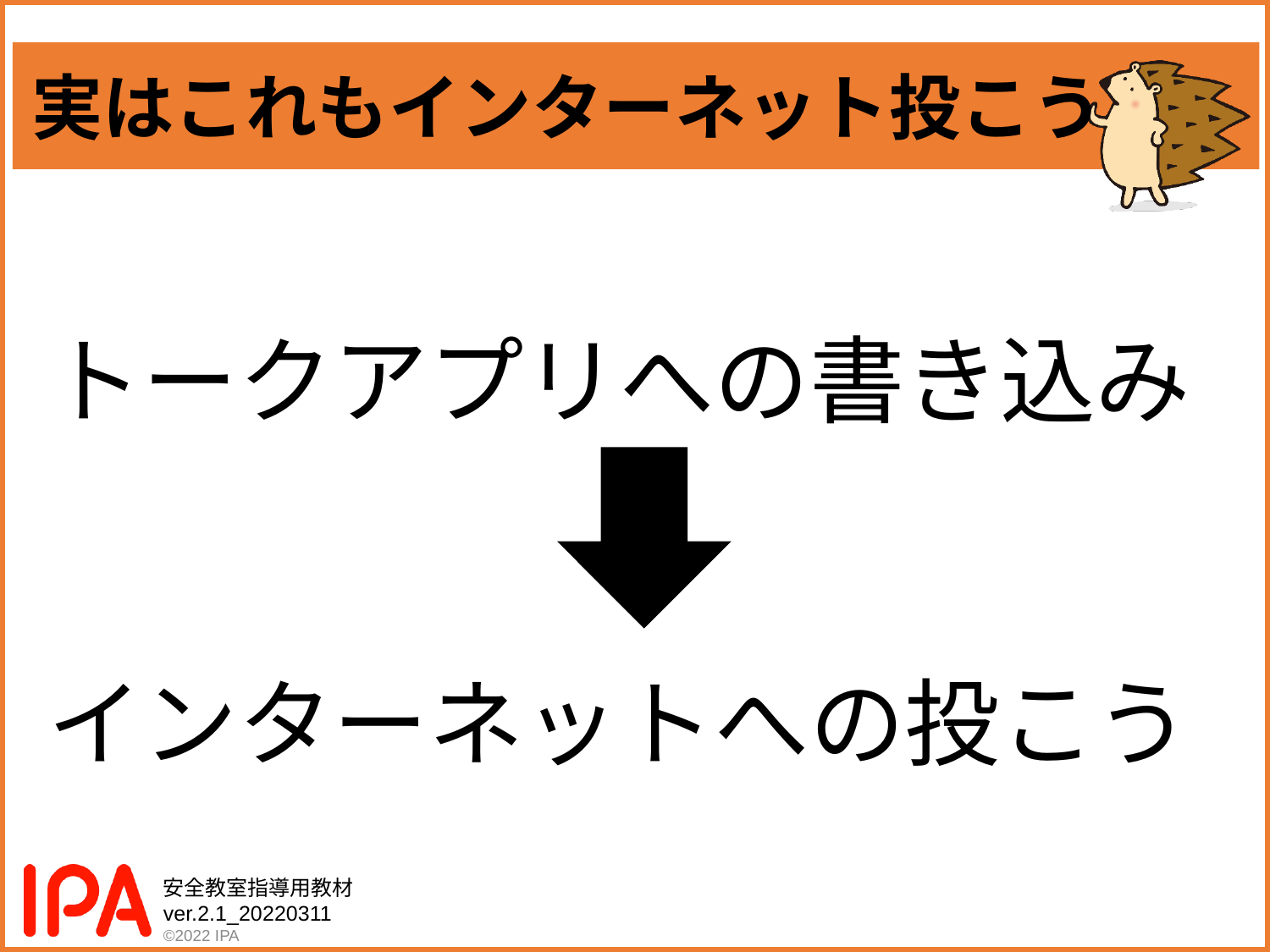

# 実はこれもインターネット投こう
トークアプリへの書き込み

インターネットへの投こう